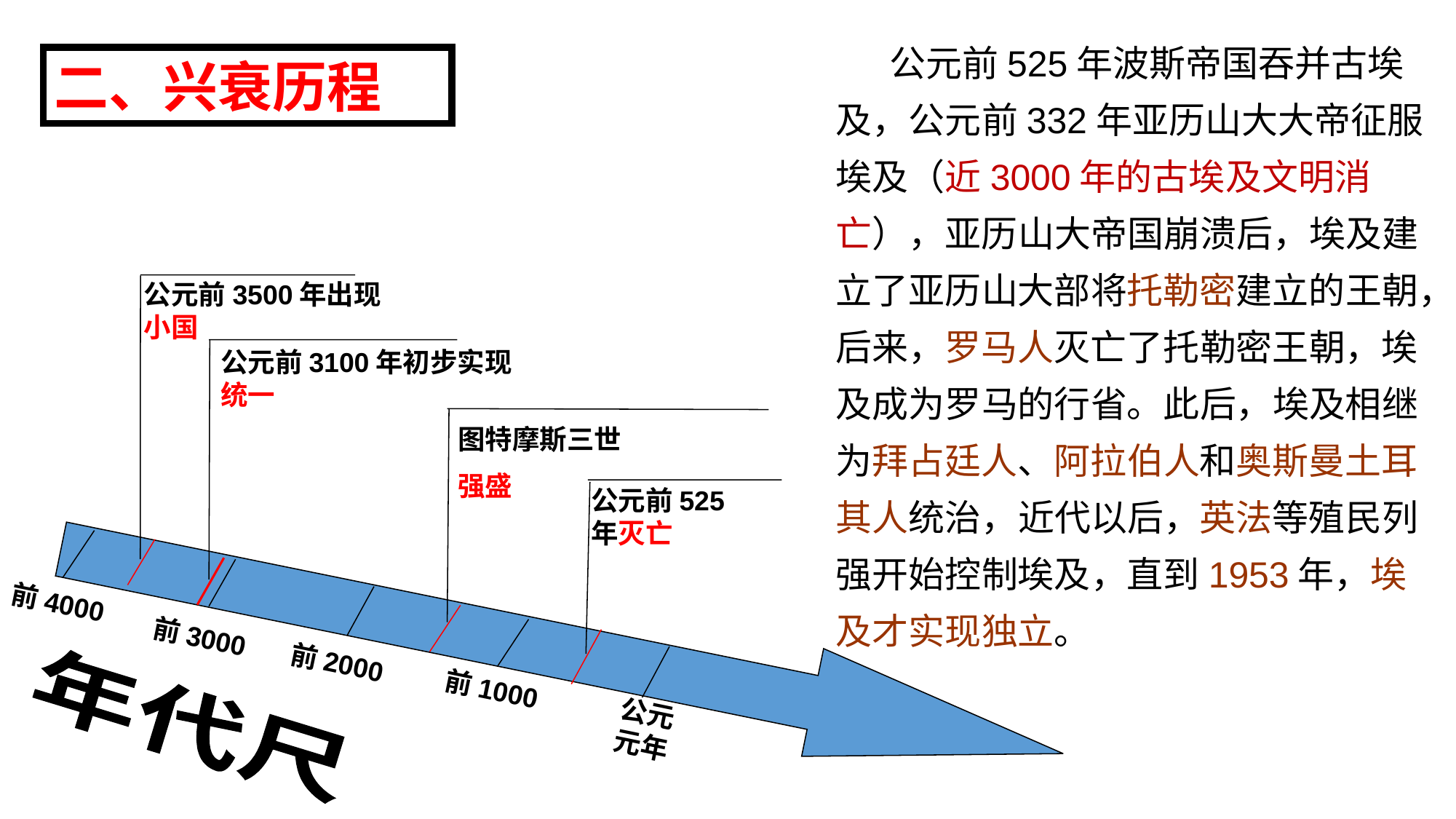

公元前525年波斯帝国吞并古埃及，公元前332年亚历山大大帝征服埃及（近3000年的古埃及文明消亡），亚历山大帝国崩溃后，埃及建立了亚历山大部将托勒密建立的王朝，后来，罗马人灭亡了托勒密王朝，埃及成为罗马的行省。此后，埃及相继为拜占廷人、阿拉伯人和奥斯曼土耳其人统治，近代以后，英法等殖民列强开始控制埃及，直到1953年，埃及才实现独立。
二、兴衰历程
公元前3500年出现小国

公元前3100年初步实现统一

图特摩斯三世
强盛
公元前525年灭亡

前4000

前3000

前2000

前1000
年代尺
公元元年